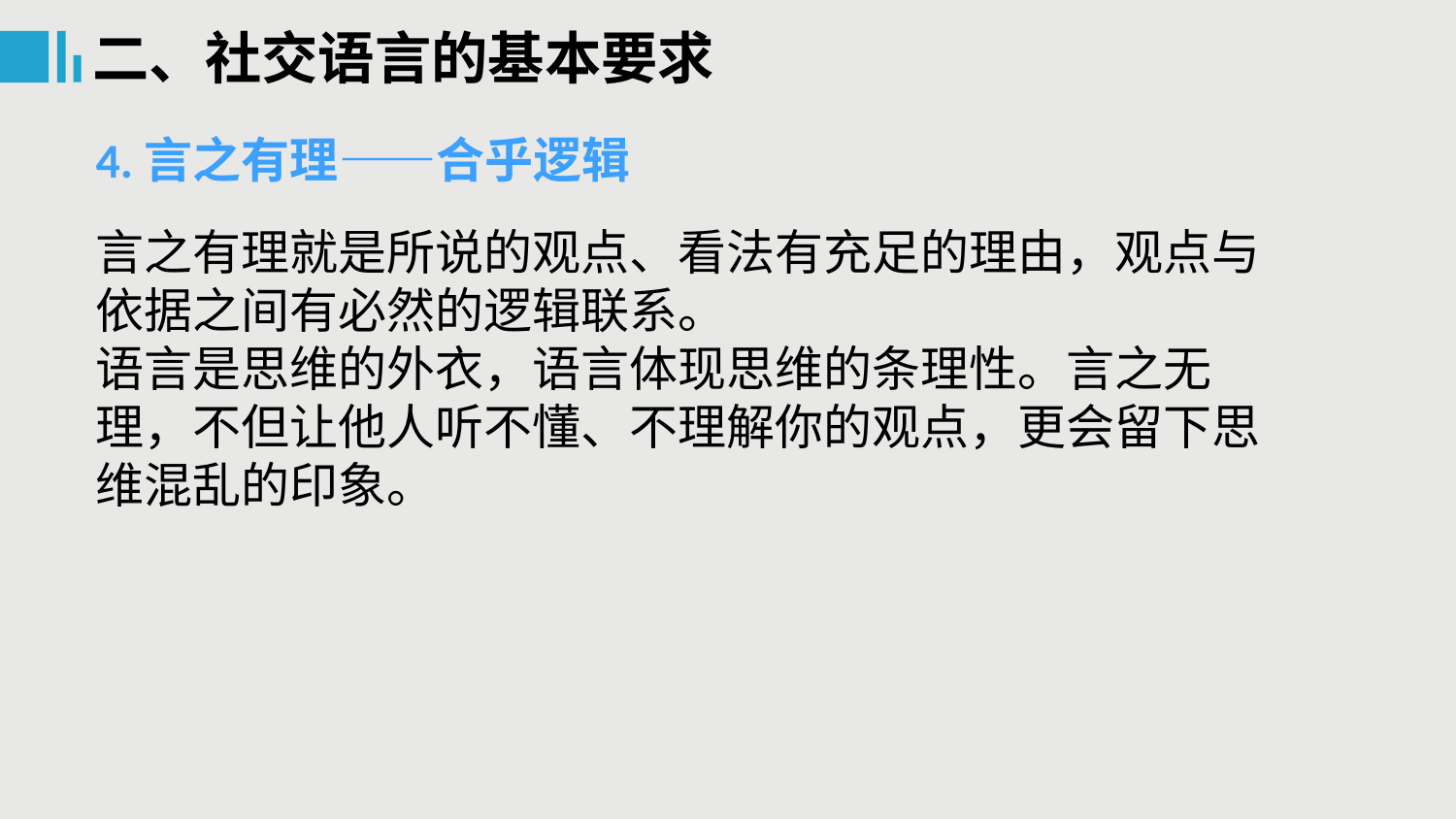

二、社交语言的基本要求

4.言之有理——合乎逻辑
言之有理就是所说的观点、看法有充足的理由，观点与依据之间有必然的逻辑联系。
语言是思维的外衣，语言体现思维的条理性。言之无理，不但让他人听不懂、不理解你的观点，更会留下思维混乱的印象。